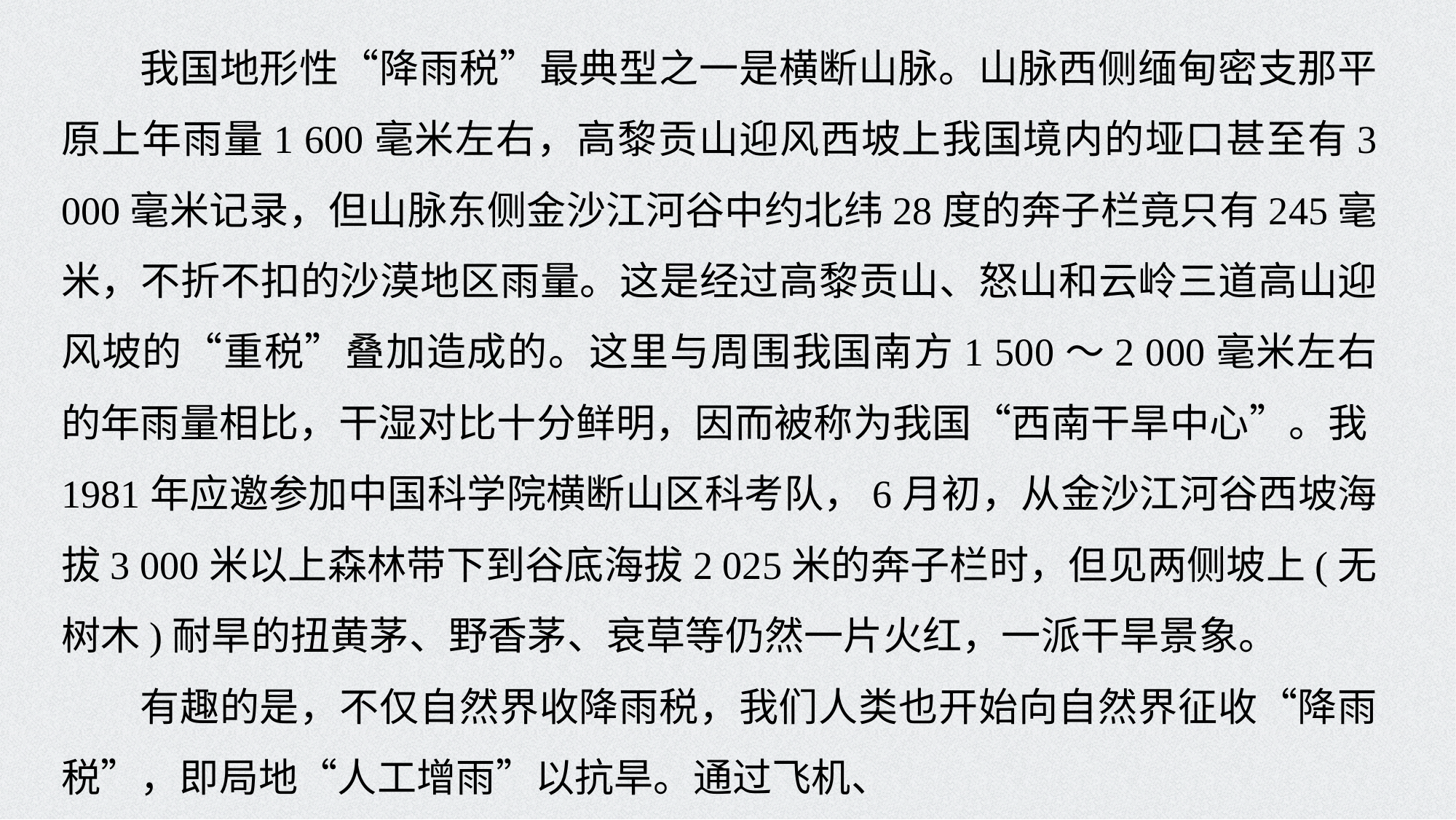

我国地形性“降雨税”最典型之一是横断山脉。山脉西侧缅甸密支那平原上年雨量1 600毫米左右，高黎贡山迎风西坡上我国境内的垭口甚至有3 000毫米记录，但山脉东侧金沙江河谷中约北纬28度的奔子栏竟只有245毫米，不折不扣的沙漠地区雨量。这是经过高黎贡山、怒山和云岭三道高山迎风坡的“重税”叠加造成的。这里与周围我国南方1 500～2 000毫米左右的年雨量相比，干湿对比十分鲜明，因而被称为我国“西南干旱中心”。我1981年应邀参加中国科学院横断山区科考队，6月初，从金沙江河谷西坡海拔3 000米以上森林带下到谷底海拔2 025米的奔子栏时，但见两侧坡上(无树木)耐旱的扭黄茅、野香茅、衰草等仍然一片火红，一派干旱景象。
有趣的是，不仅自然界收降雨税，我们人类也开始向自然界征收“降雨税”，即局地“人工增雨”以抗旱。通过飞机、